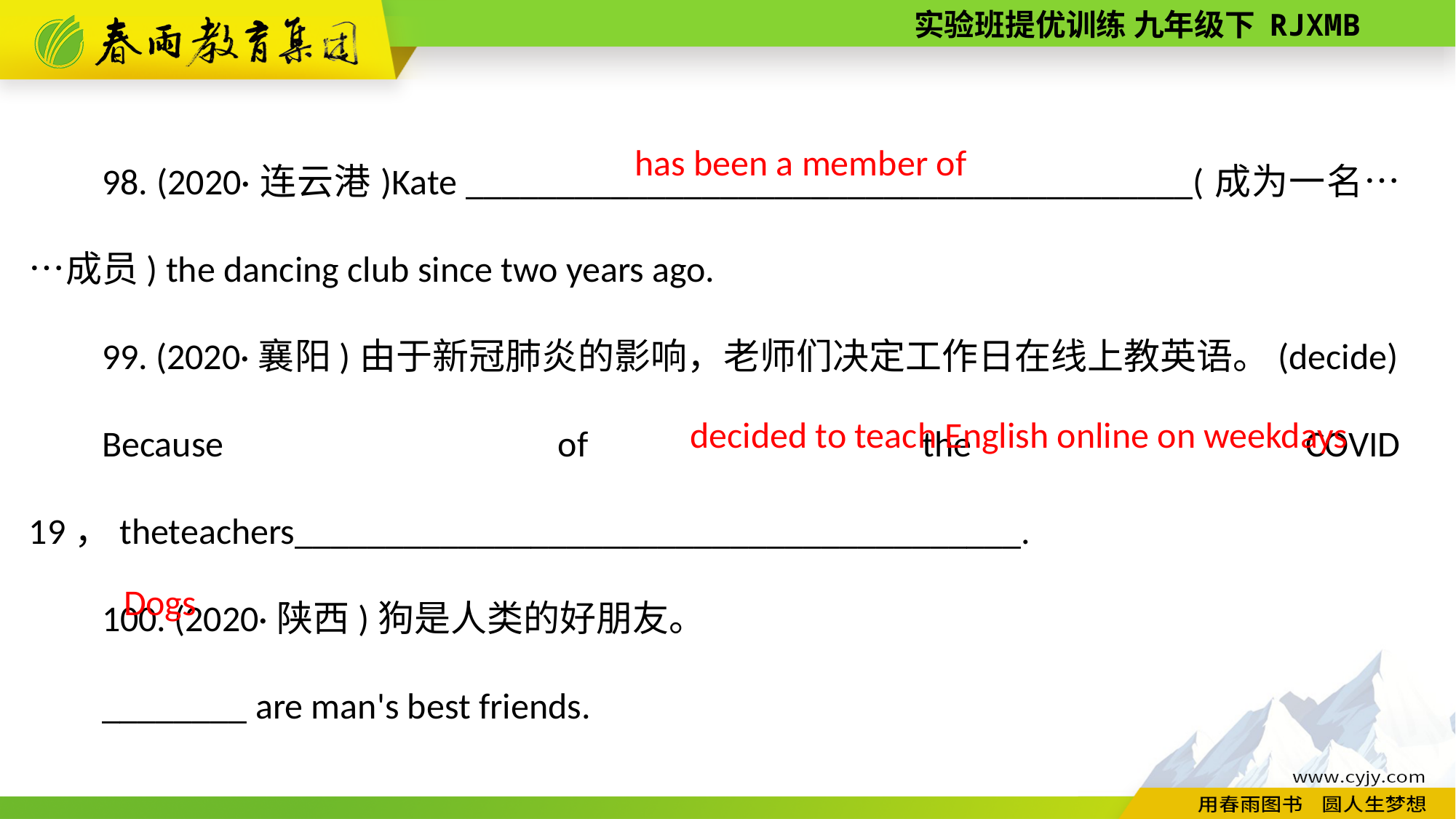

98. (2020·连云港)Kate ________________________________________(成为一名……成员) the dancing club since two years ago.
99. (2020·襄阳)由于新冠肺炎的影响，老师们决定工作日在线上教英语。(decide)
Because of the COVID­19，theteachers________________________________________.
100. (2020·陕西)狗是人类的好朋友。
________ are man's best friends.
has been a member of
decided to teach English online on weekdays
Dogs